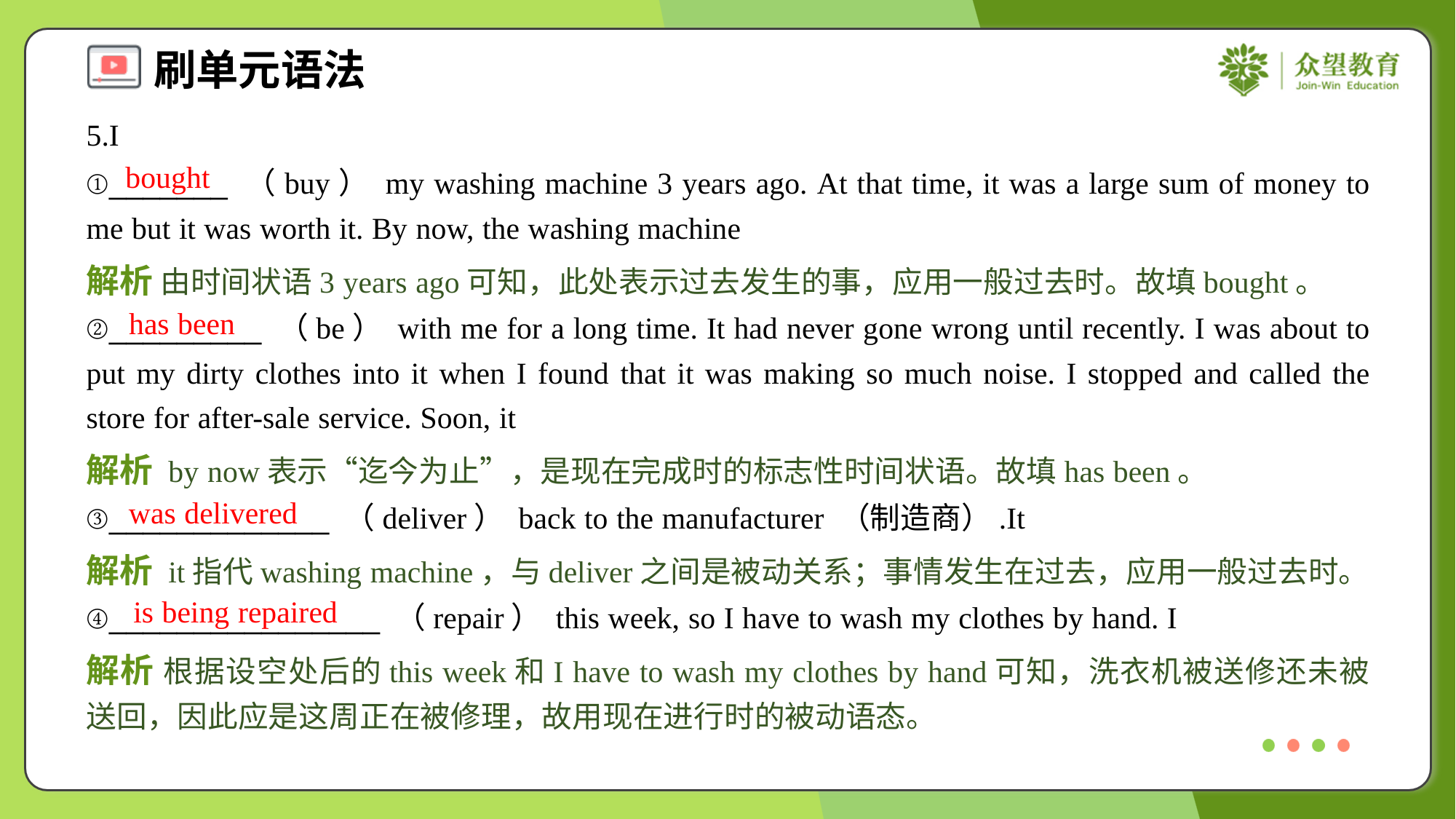

5.I
bought
①_______ （buy） my washing machine 3 years ago. At that time, it was a large sum of money to me but it was worth it. By now, the washing machine
解析 由时间状语3 years ago可知，此处表示过去发生的事，应用一般过去时。故填bought。
has been
②_________ （be） with me for a long time. It had never gone wrong until recently. I was about to put my dirty clothes into it when I found that it was making so much noise. I stopped and called the store for after-sale service. Soon, it
解析 by now表示“迄今为止”，是现在完成时的标志性时间状语。故填has been。
was delivered
③_____________ （deliver） back to the manufacturer （制造商）.It
解析 it指代washing machine，与deliver之间是被动关系；事情发生在过去，应用一般过去时。
is being repaired
④________________ （repair） this week, so I have to wash my clothes by hand. I
解析 根据设空处后的this week和I have to wash my clothes by hand可知，洗衣机被送修还未被送回，因此应是这周正在被修理，故用现在进行时的被动语态。